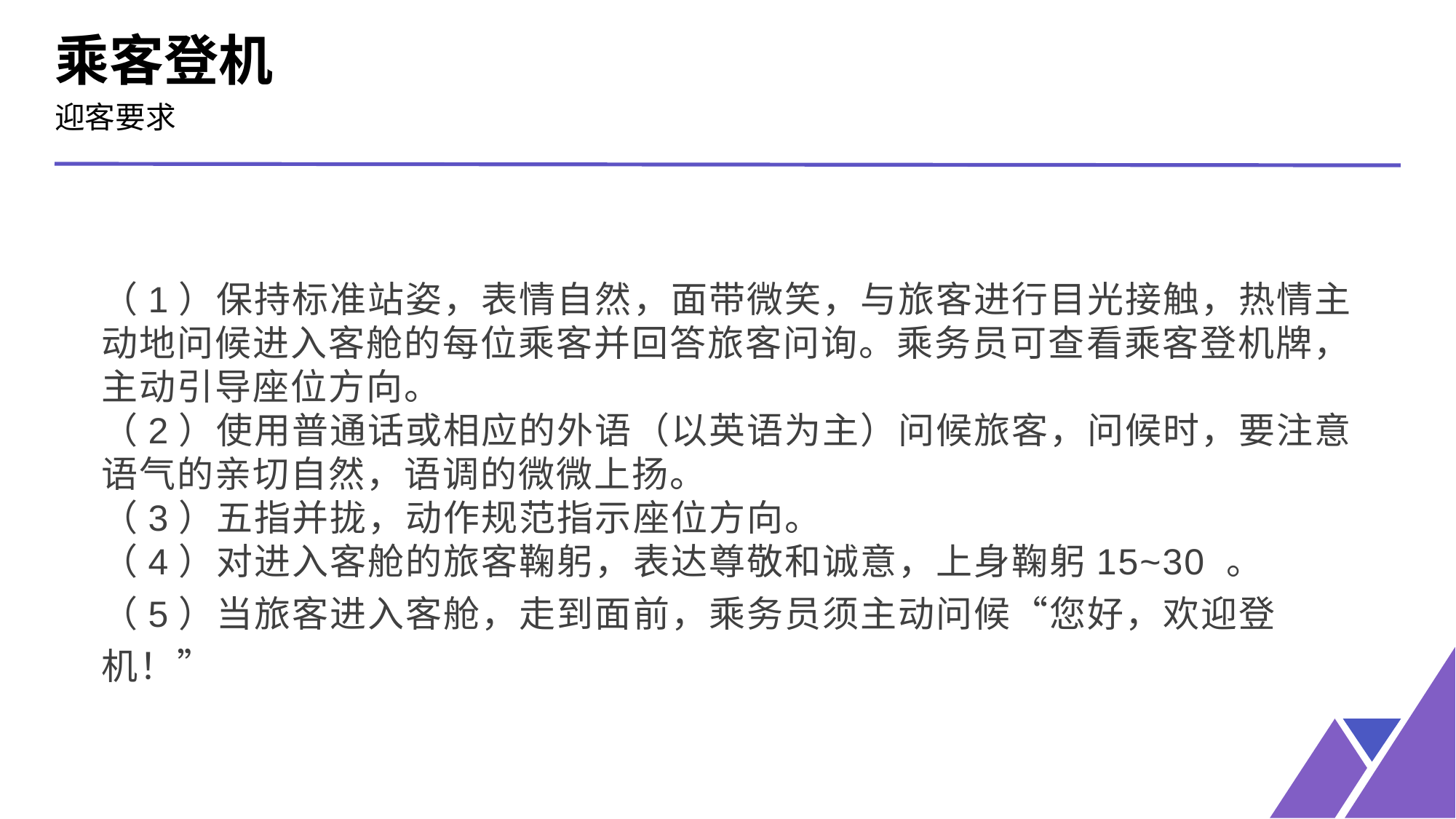

乘客登机
迎客要求
（1）保持标准站姿，表情自然，面带微笑，与旅客进行目光接触，热情主动地问候进入客舱的每位乘客并回答旅客问询。乘务员可查看乘客登机牌，主动引导座位方向。
（2）使用普通话或相应的外语（以英语为主）问候旅客，问候时，要注意语气的亲切自然，语调的微微上扬。
（3）五指并拢，动作规范指示座位方向。
（4）对进入客舱的旅客鞠躬，表达尊敬和诚意，上身鞠躬15~30 。
（5）当旅客进入客舱，走到面前，乘务员须主动问候“您好，欢迎登机！”